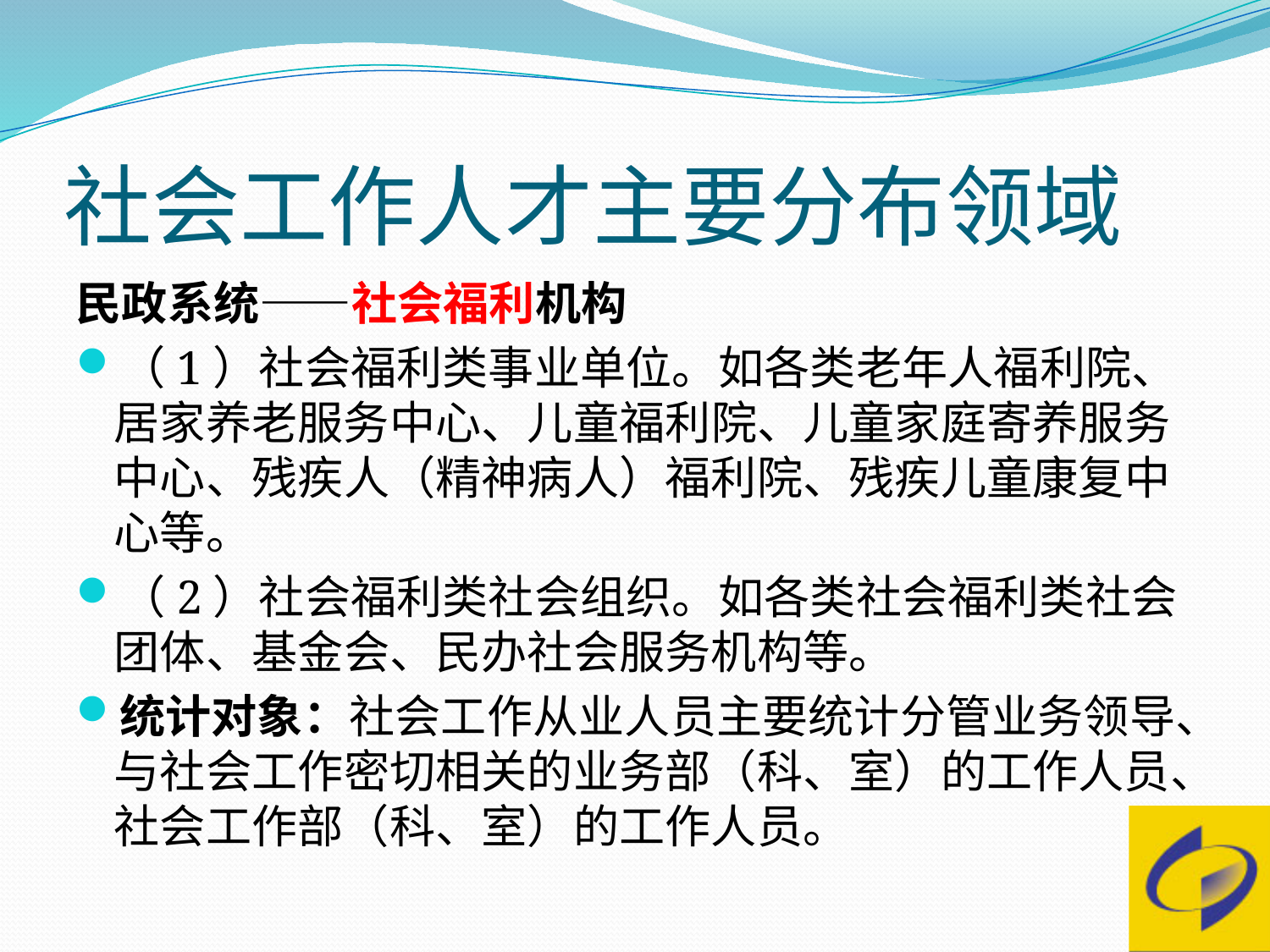

# 社会工作人才主要分布领域
民政系统——社会福利机构
（1）社会福利类事业单位。如各类老年人福利院、居家养老服务中心、儿童福利院、儿童家庭寄养服务中心、残疾人（精神病人）福利院、残疾儿童康复中心等。
（2）社会福利类社会组织。如各类社会福利类社会团体、基金会、民办社会服务机构等。
统计对象：社会工作从业人员主要统计分管业务领导、与社会工作密切相关的业务部（科、室）的工作人员、社会工作部（科、室）的工作人员。